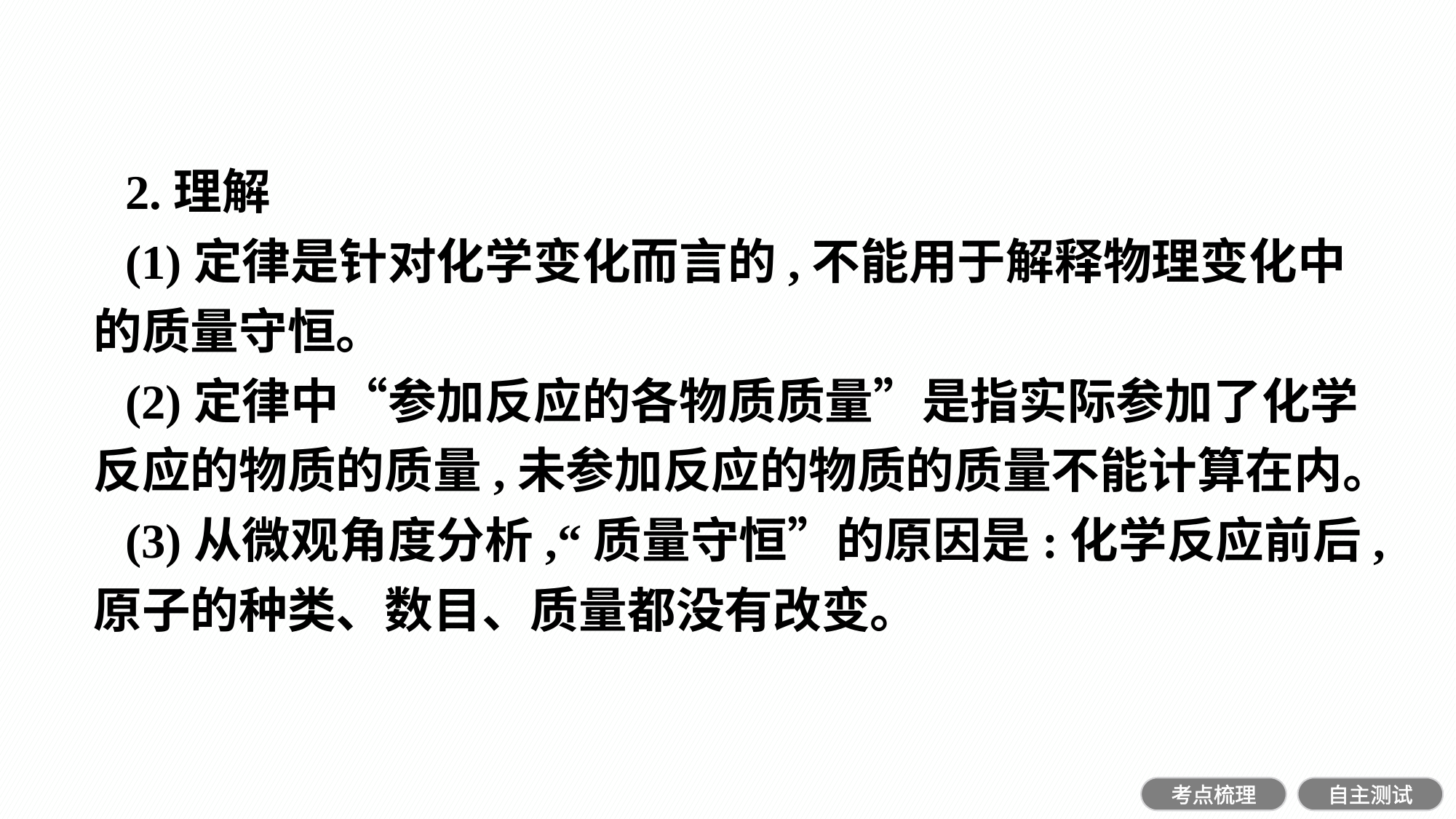

2.理解
(1)定律是针对化学变化而言的,不能用于解释物理变化中的质量守恒。
(2)定律中“参加反应的各物质质量”是指实际参加了化学反应的物质的质量,未参加反应的物质的质量不能计算在内。
(3)从微观角度分析,“质量守恒”的原因是:化学反应前后,原子的种类、数目、质量都没有改变。